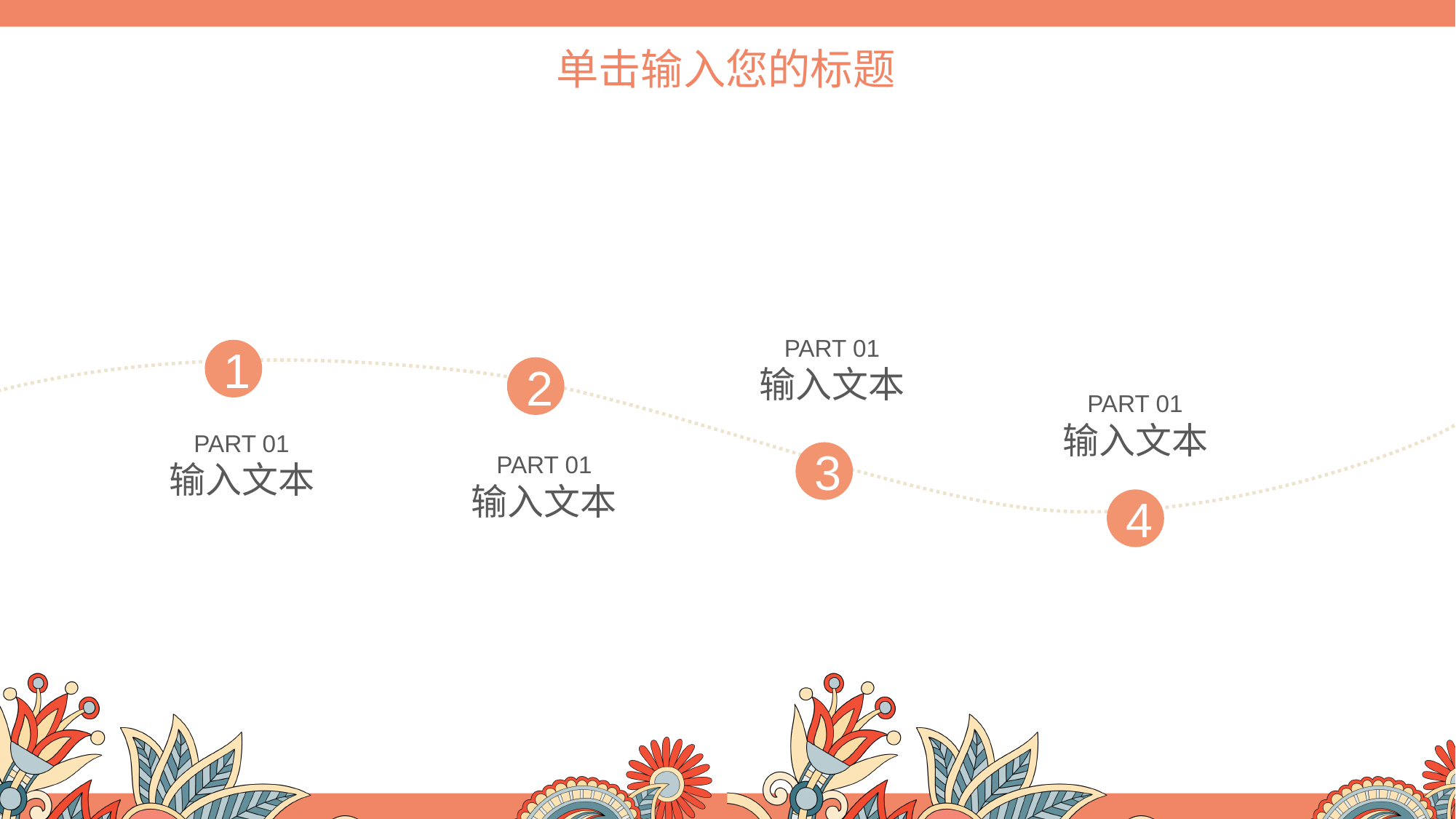

PART 01
输入文本
1
2

PART 01
输入文本
PART 01
输入文本
PART 01
输入文本
3
4